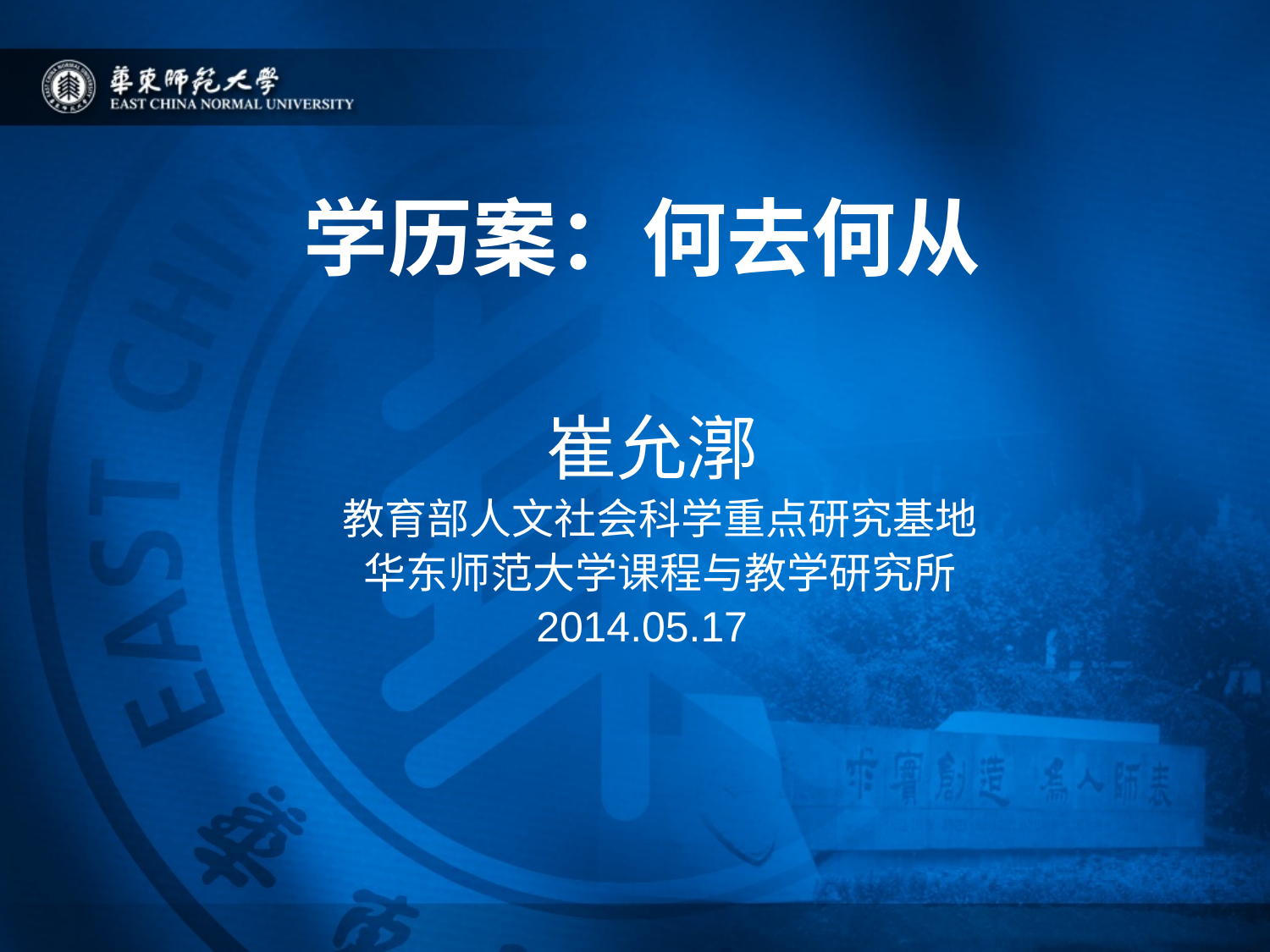

学历案：何去何从
崔允漷
教育部人文社会科学重点研究基地
华东师范大学课程与教学研究所
2014.05.17